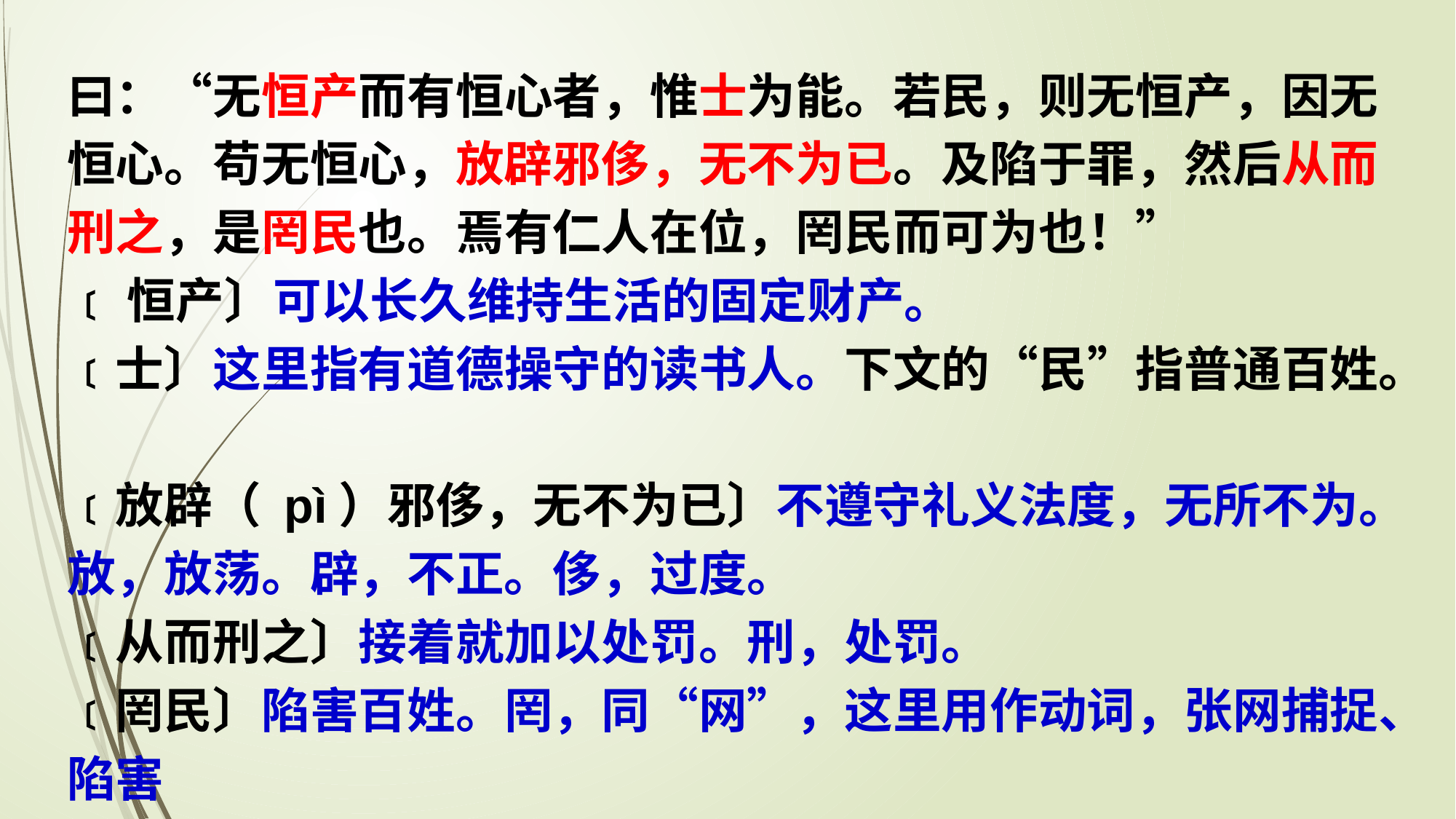

曰：“无恒产而有恒心者，惟士为能。若民，则无恒产，因无恒心。苟无恒心，放辟邪侈，无不为已。及陷于罪，然后从而刑之，是罔民也。焉有仁人在位，罔民而可为也！”
﹝恒产〕可以长久维持生活的固定财产。
﹝士〕这里指有道德操守的读书人。下文的“民”指普通百姓。
﹝放辟（ pì）邪侈，无不为已〕不遵守礼义法度，无所不为。放，放荡。辟，不正。侈，过度。
﹝从而刑之〕接着就加以处罚。刑，处罚。
﹝罔民〕陷害百姓。罔，同“网”，这里用作动词，张网捕捉、陷害